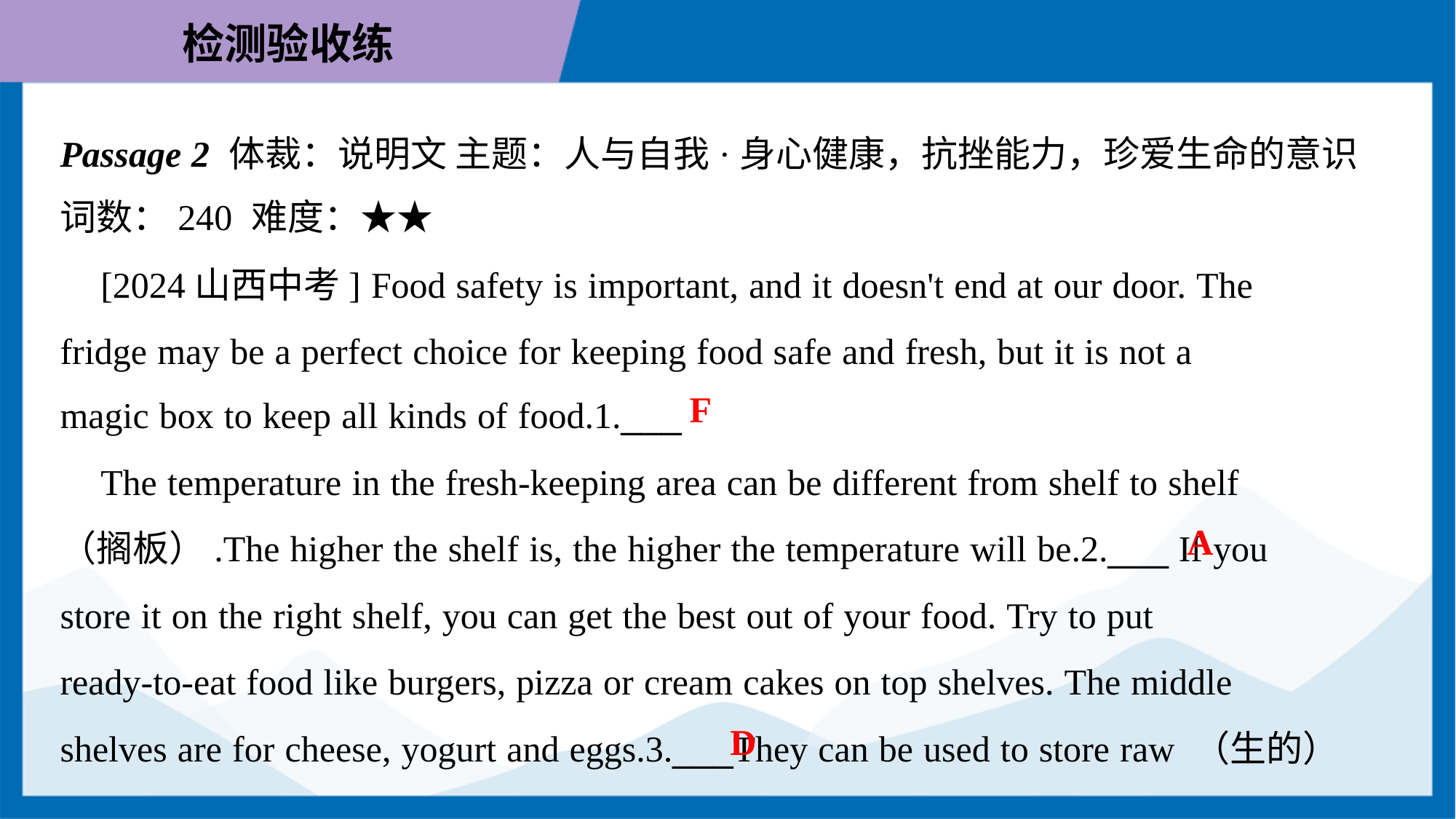

Passage 2 体裁：说明文 主题：人与自我·身心健康，抗挫能力，珍爱生命的意识
词数：240 难度：★★
    [2024山西中考] Food safety is important, and it doesn't end at our door. The
fridge may be a perfect choice for keeping food safe and fresh, but it is not a
magic box to keep all kinds of food.1.___
F
    The temperature in the fresh-keeping area can be different from shelf to shelf
（搁板）.The higher the shelf is, the higher the temperature will be.2.___ If you
store it on the right shelf, you can get the best out of your food. Try to put
ready-to-eat food like burgers, pizza or cream cakes on top shelves. The middle
shelves are for cheese, yogurt and eggs.3.___They can be used to store raw （生的）

A
D